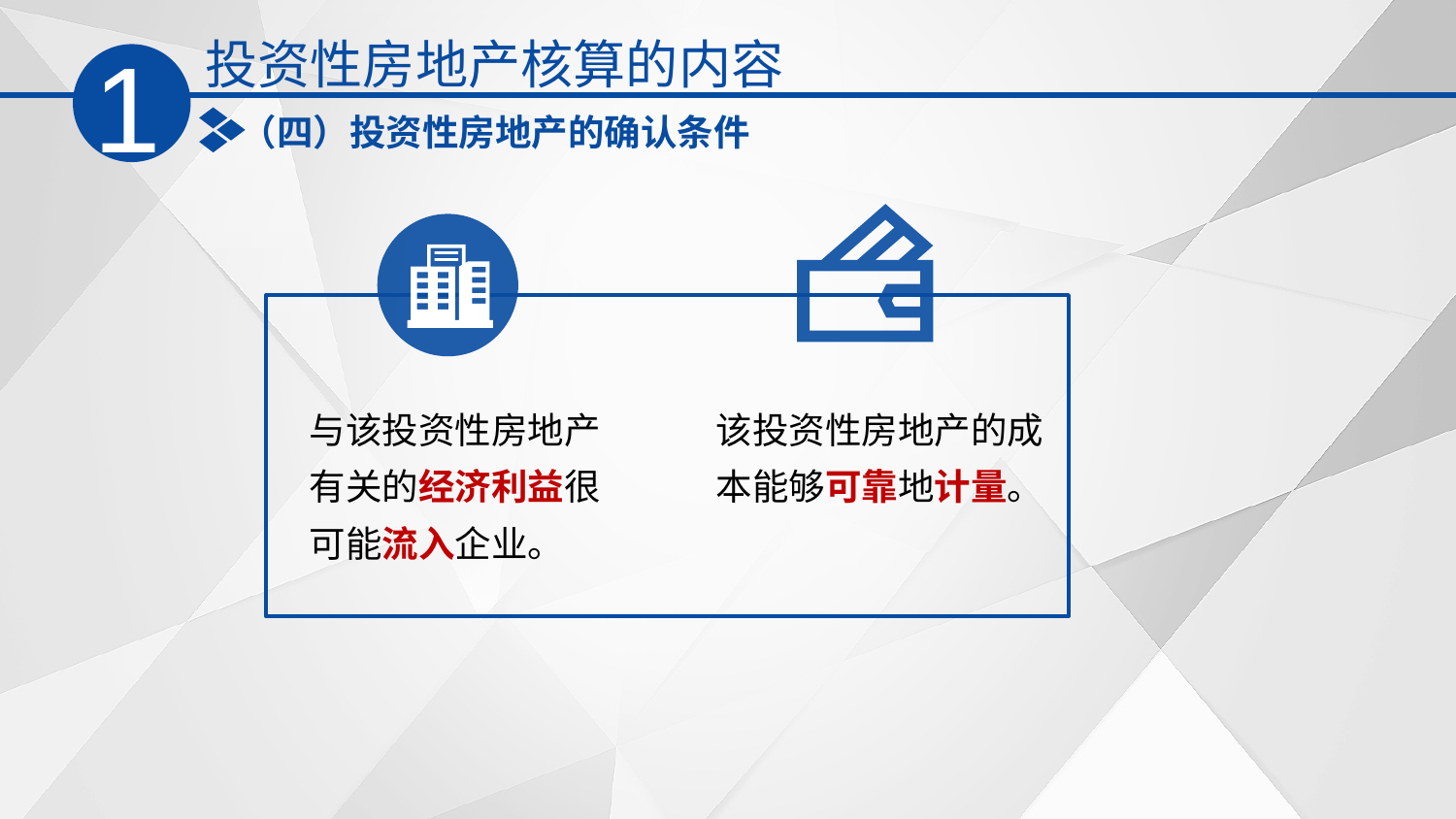

投资性房地产核算的内容
1

（四）投资性房地产的确认条件

与该投资性房地产有关的经济利益很可能流入企业。
该投资性房地产的成本能够可靠地计量。